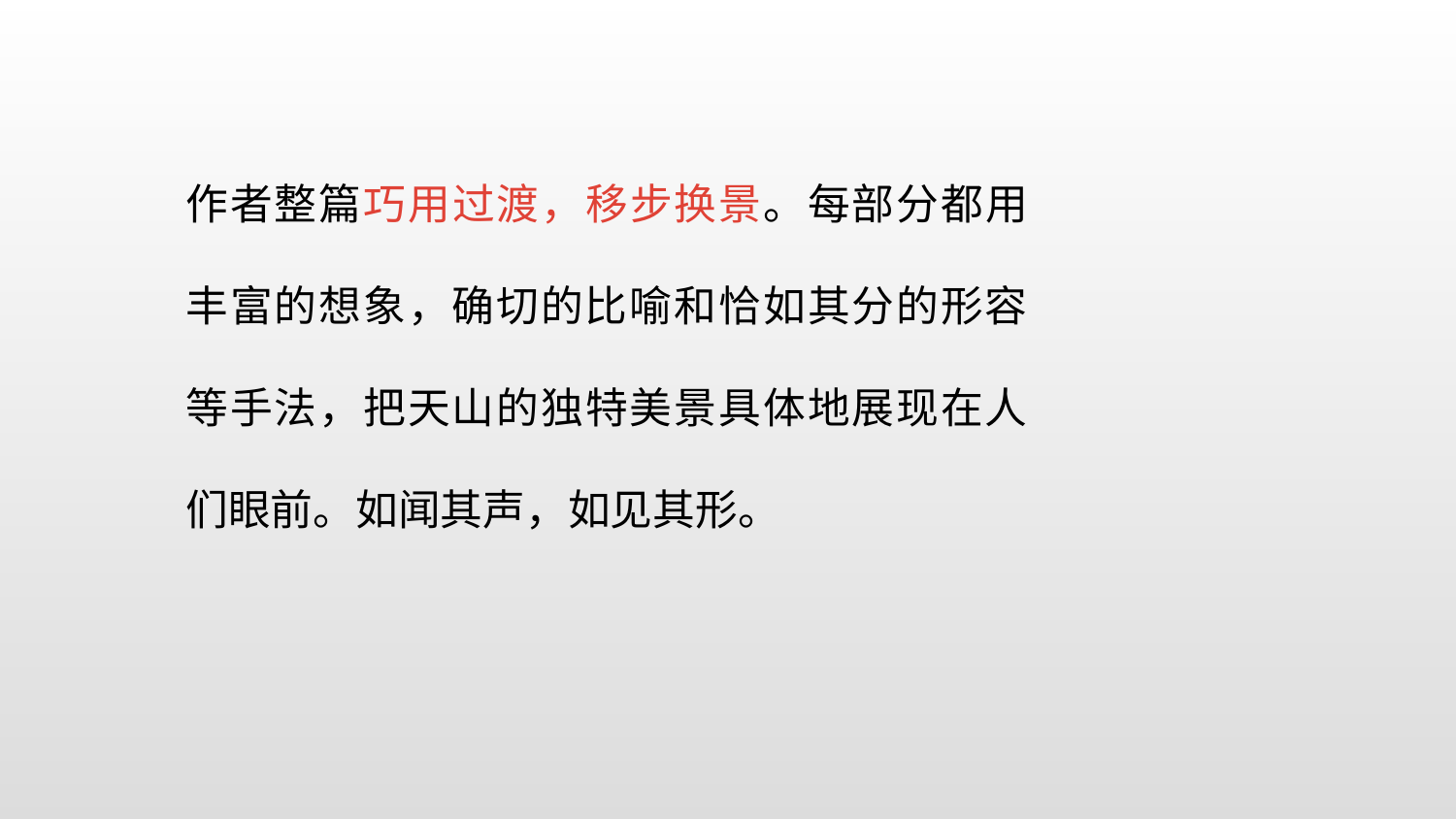

作者整篇巧用过渡，移步换景。每部分都用丰富的想象，确切的比喻和恰如其分的形容等手法，把天山的独特美景具体地展现在人们眼前。如闻其声，如见其形。